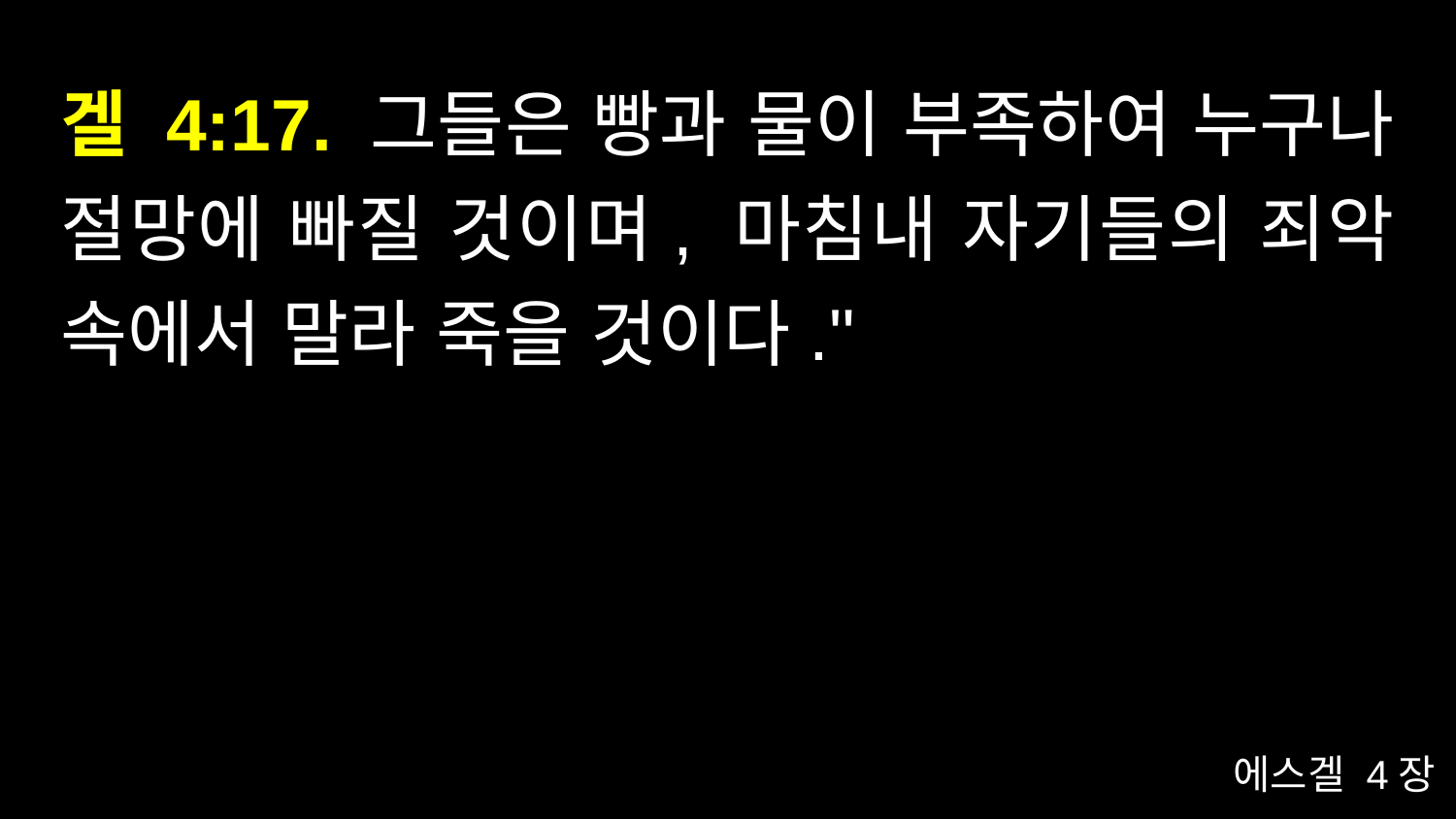

# 겔 4:17. 그들은 빵과 물이 부족하여 누구나 절망에 빠질 것이며, 마침내 자기들의 죄악 속에서 말라 죽을 것이다."
에스겔 4장